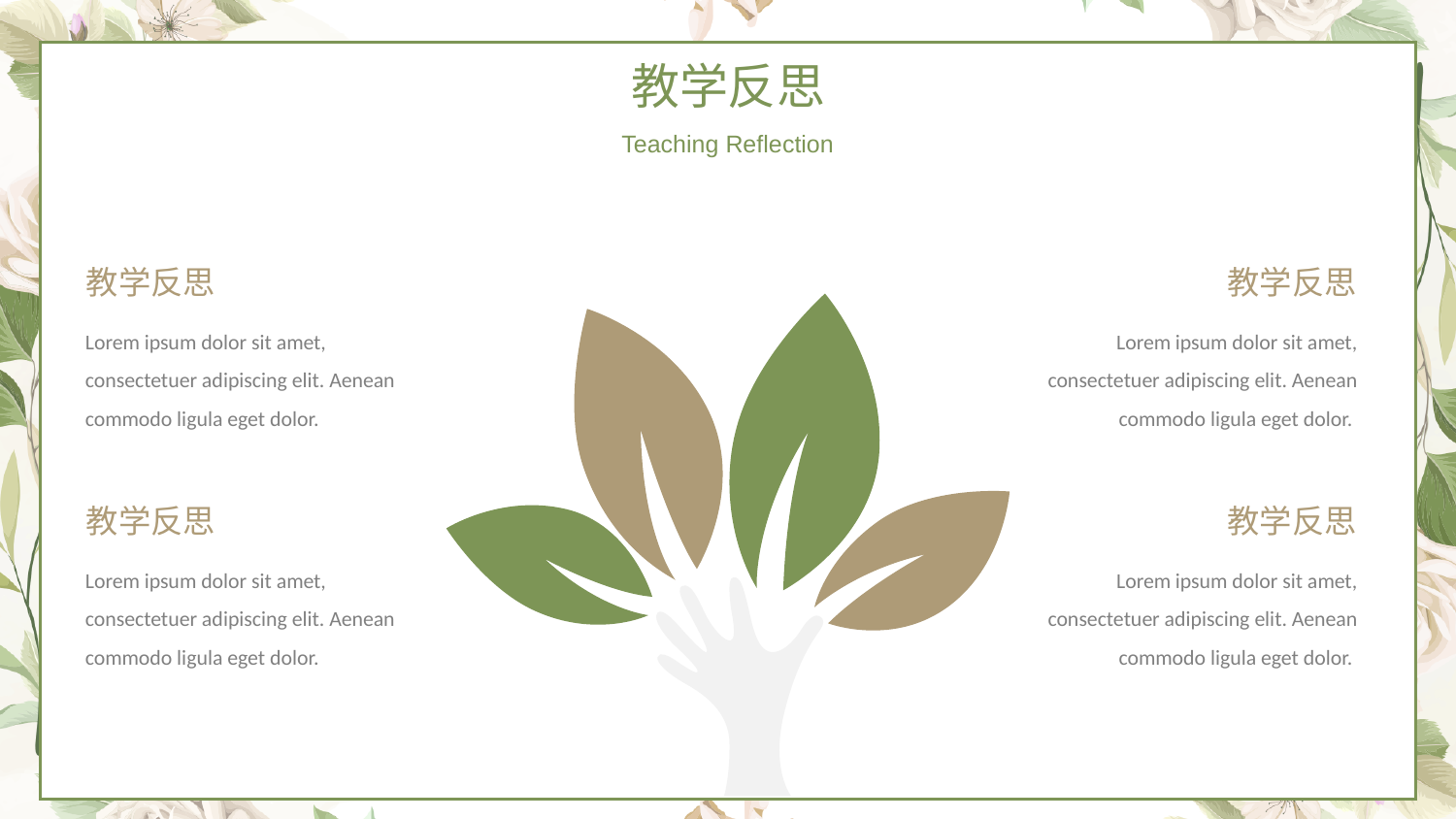

教学反思
Teaching Reflection
教学反思
教学反思

Lorem ipsum dolor sit amet, consectetuer adipiscing elit. Aenean commodo ligula eget dolor.
Lorem ipsum dolor sit amet, consectetuer adipiscing elit. Aenean commodo ligula eget dolor.
教学反思
教学反思
Lorem ipsum dolor sit amet, consectetuer adipiscing elit. Aenean commodo ligula eget dolor.
Lorem ipsum dolor sit amet, consectetuer adipiscing elit. Aenean commodo ligula eget dolor.